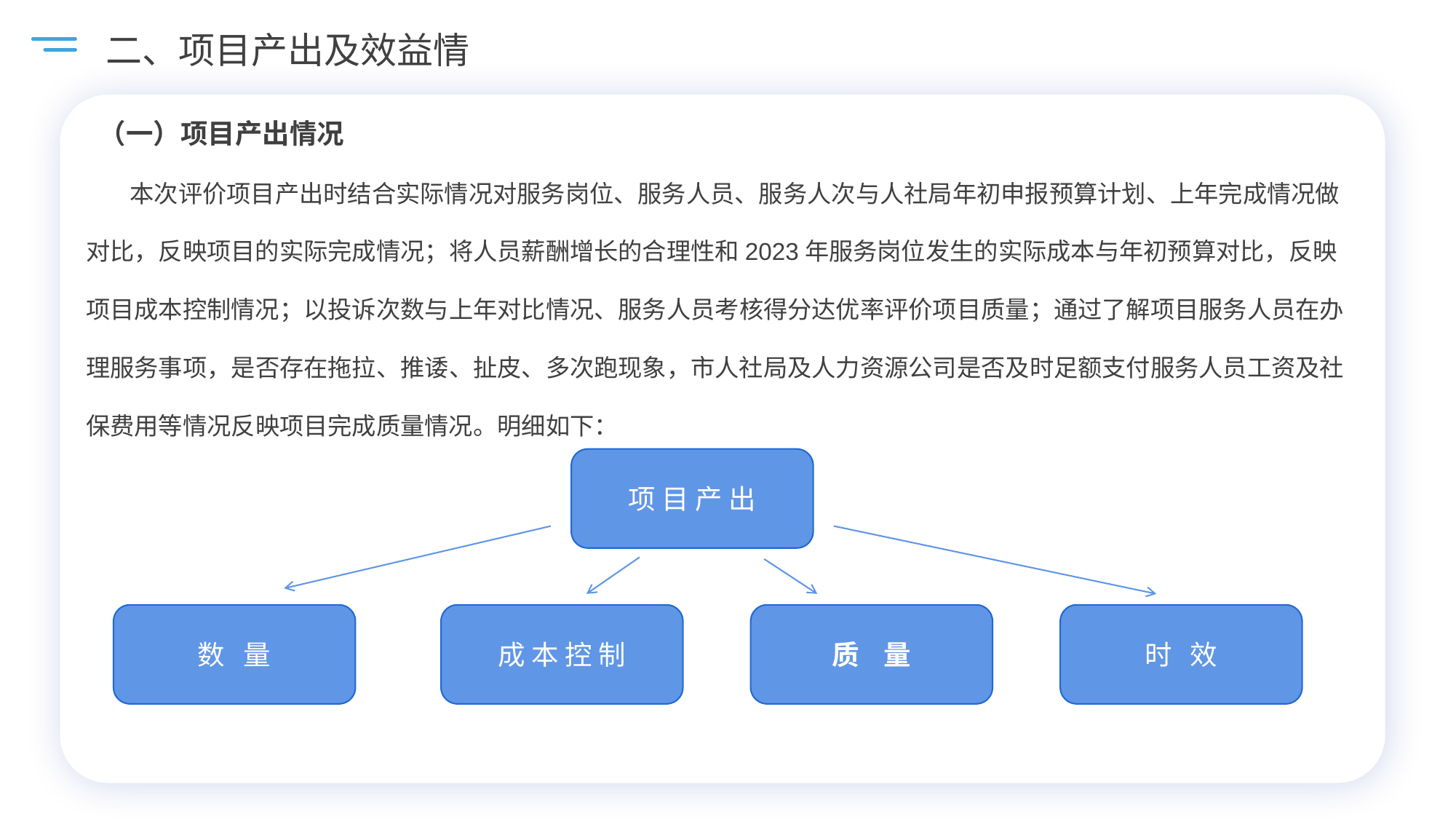

二、项目产出及效益情况

 （一）项目产出情况
       本次评价项目产出时结合实际情况对服务岗位、服务人员、服务人次与人社局年初申报预算计划、上年完成情况做对比，反映项目的实际完成情况；将人员薪酬增长的合理性和2023年服务岗位发生的实际成本与年初预算对比，反映项目成本控制情况；以投诉次数与上年对比情况、服务人员考核得分达优率评价项目质量；通过了解项目服务人员在办理服务事项，是否存在拖拉、推诿、扯皮、多次跑现象，市人社局及人力资源公司是否及时足额支付服务人员工资及社保费用等情况反映项目完成质量情况。明细如下：

项 目 产 出
数   量
成 本 控 制
质    量
时   效